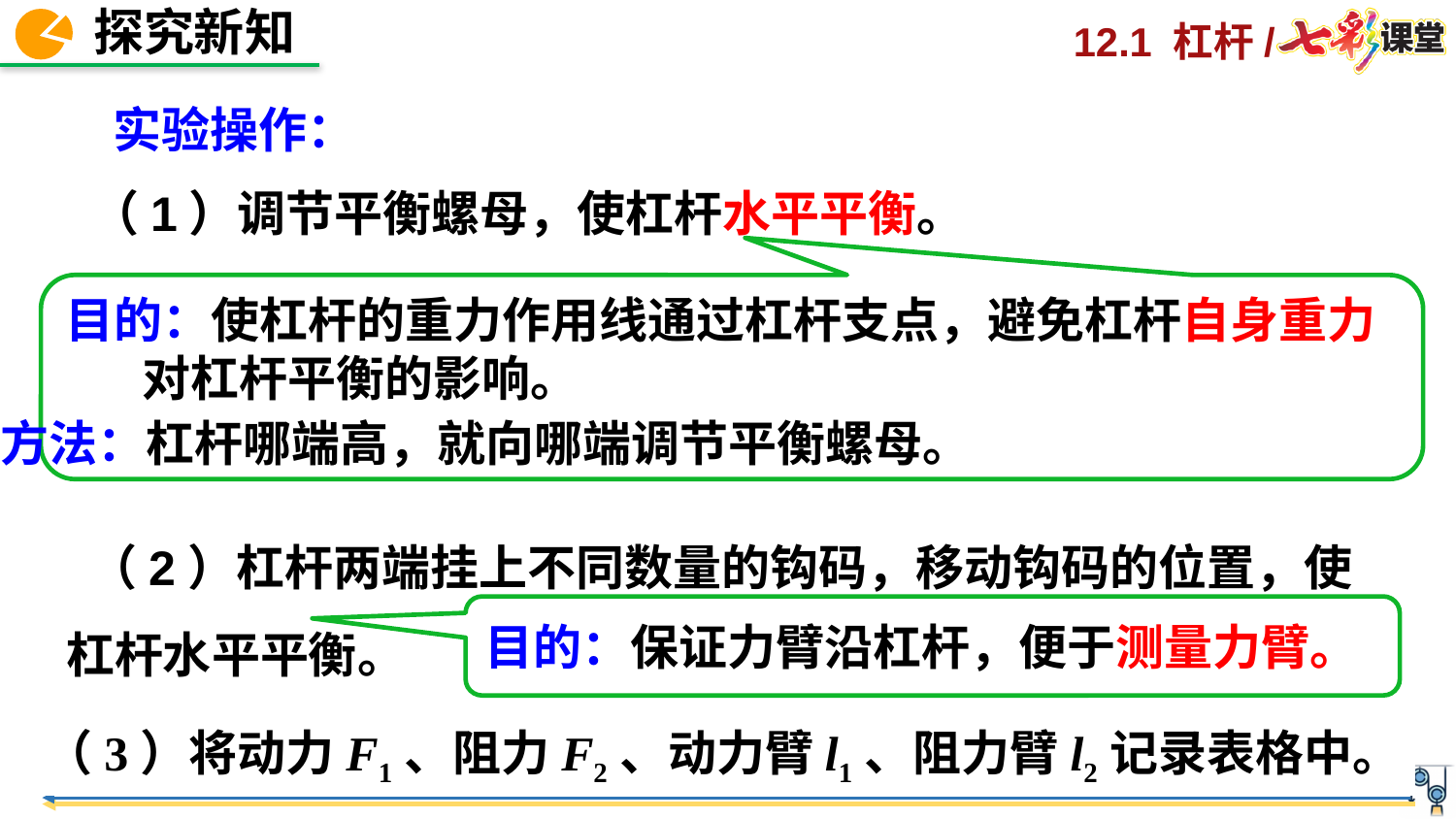

实验操作：
（1）调节平衡螺母，使杠杆水平平衡。
目的：使杠杆的重力作用线通过杠杆支点，避免杠杆自身重力
      对杠杆平衡的影响。

调节方法：杠杆哪端高，就向哪端调节平衡螺母。
 （2）杠杆两端挂上不同数量的钩码，移动钩码的位置，使杠杆水平平衡。
目的：保证力臂沿杠杆，便于测量力臂。
（3）将动力F1、阻力F2、动力臂l1、阻力臂l2记录表格中。